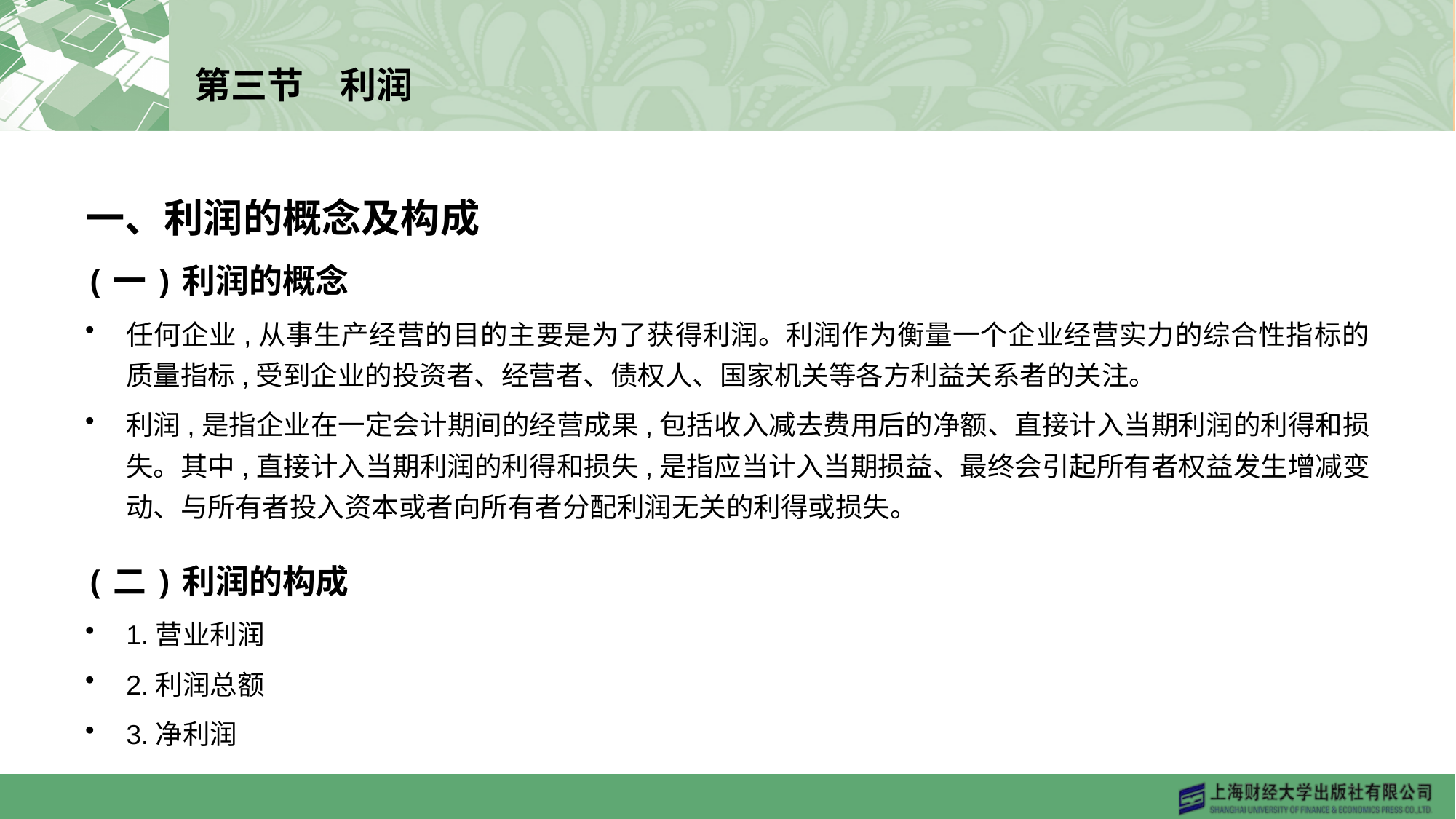

# 第三节　利润
一、利润的概念及构成
(一)利润的概念
任何企业,从事生产经营的目的主要是为了获得利润。利润作为衡量一个企业经营实力的综合性指标的质量指标,受到企业的投资者、经营者、债权人、国家机关等各方利益关系者的关注。
利润,是指企业在一定会计期间的经营成果,包括收入减去费用后的净额、直接计入当期利润的利得和损失。其中,直接计入当期利润的利得和损失,是指应当计入当期损益、最终会引起所有者权益发生增减变动、与所有者投入资本或者向所有者分配利润无关的利得或损失。
(二)利润的构成
1.营业利润
2.利润总额
3.净利润